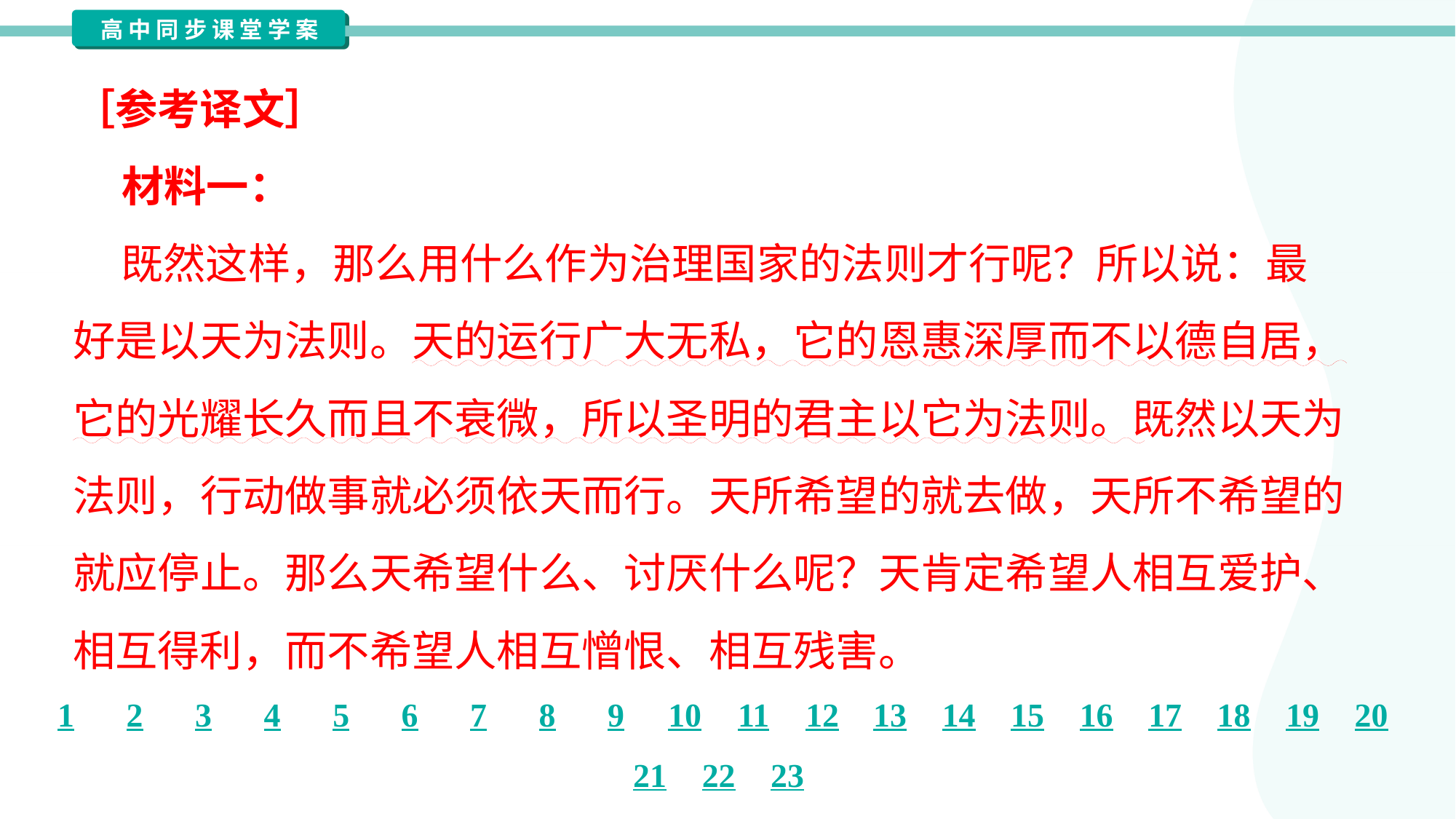

［参考译文］
    材料一：
    既然这样，那么用什么作为治理国家的法则才行呢？所以说：最
好是以天为法则。天的运行广大无私，它的恩惠深厚而不以德自居，
它的光耀长久而且不衰微，所以圣明的君主以它为法则。既然以天为
法则，行动做事就必须依天而行。天所希望的就去做，天所不希望的
就应停止。那么天希望什么、讨厌什么呢？天肯定希望人相互爱护、
相互得利，而不希望人相互憎恨、相互残害。